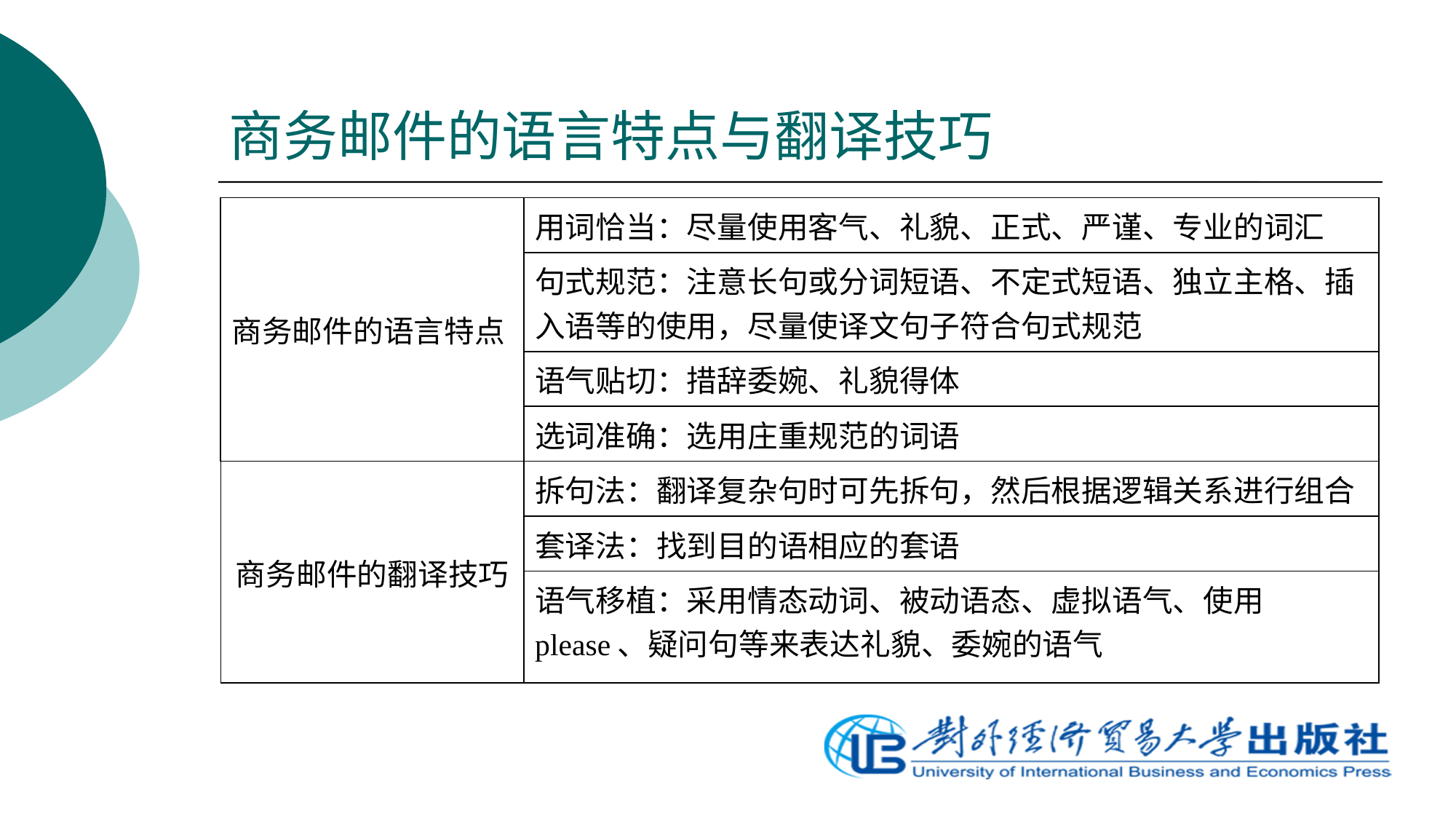

# 商务邮件的语言特点与翻译技巧
| 商务邮件的语言特点 | 用词恰当：尽量使用客气、礼貌、正式、严谨、专业的词汇 |
| --- | --- |
|  | 句式规范：注意长句或分词短语、不定式短语、独立主格、插入语等的使用，尽量使译文句子符合句式规范 |
|  | 语气贴切：措辞委婉、礼貌得体 |
|  | 选词准确：选用庄重规范的词语 |
| 商务邮件的翻译技巧 | 拆句法：翻译复杂句时可先拆句，然后根据逻辑关系进行组合 |
|  | 套译法：找到目的语相应的套语 |
|  | 语气移植：采用情态动词、被动语态、虚拟语气、使用please、疑问句等来表达礼貌、委婉的语气 |